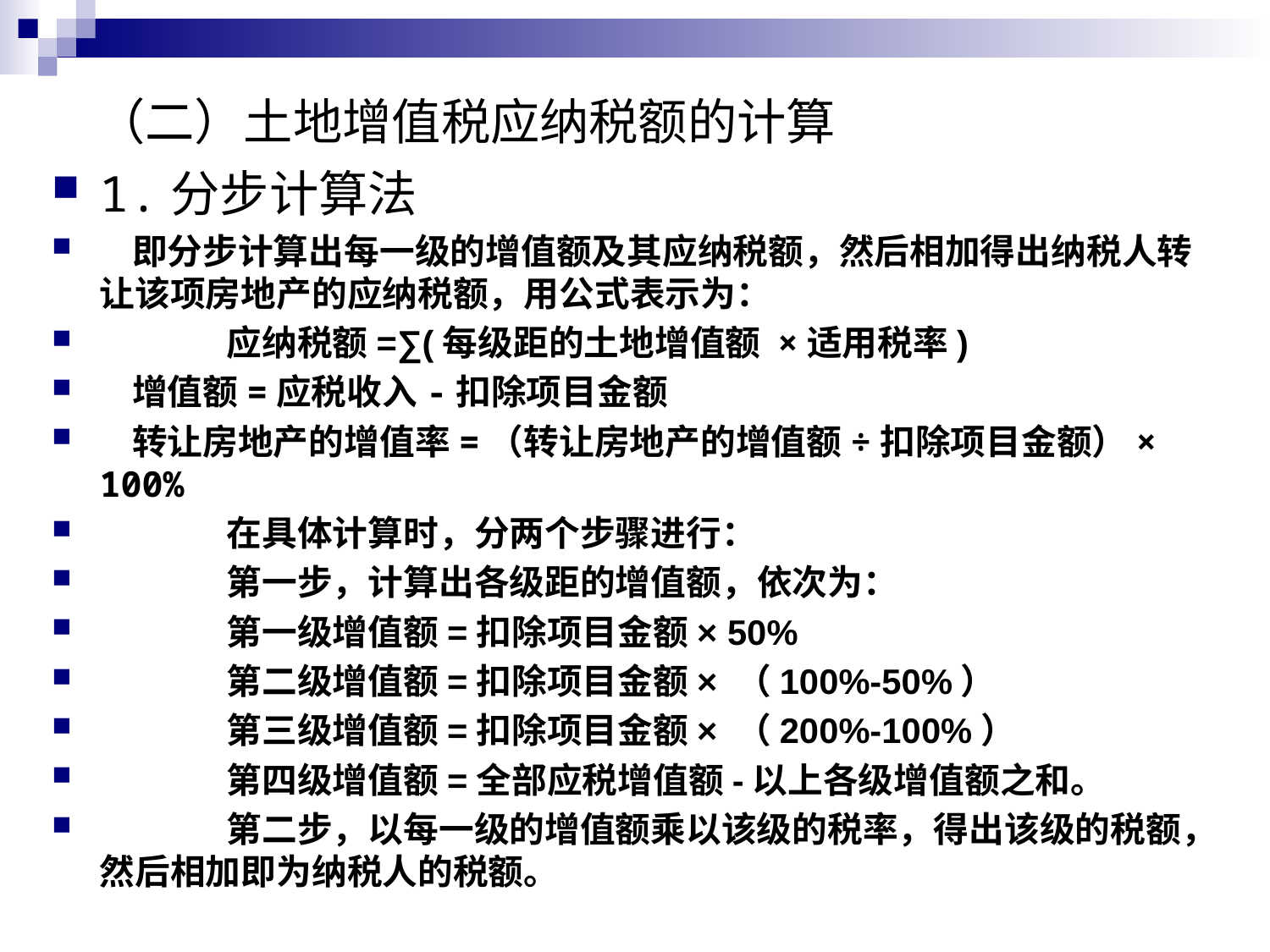

第二节 土地增值税应纳税额的计算
（二）土地增值税应纳税额的计算
1.分步计算法
   即分步计算出每一级的增值额及其应纳税额，然后相加得出纳税人转让该项房地产的应纳税额，用公式表示为：
	应纳税额=∑(每级距的土地增值额 ×适用税率)
   增值额=应税收入-扣除项目金额
   转让房地产的增值率=（转让房地产的增值额÷扣除项目金额）× 100%
	在具体计算时，分两个步骤进行：
	第一步，计算出各级距的增值额，依次为：
	第一级增值额=扣除项目金额× 50%
	第二级增值额=扣除项目金额× （100%-50%）
	第三级增值额=扣除项目金额× （200%-100%）
	第四级增值额=全部应税增值额-以上各级增值额之和。
	第二步，以每一级的增值额乘以该级的税率，得出该级的税额，然后相加即为纳税人的税额。